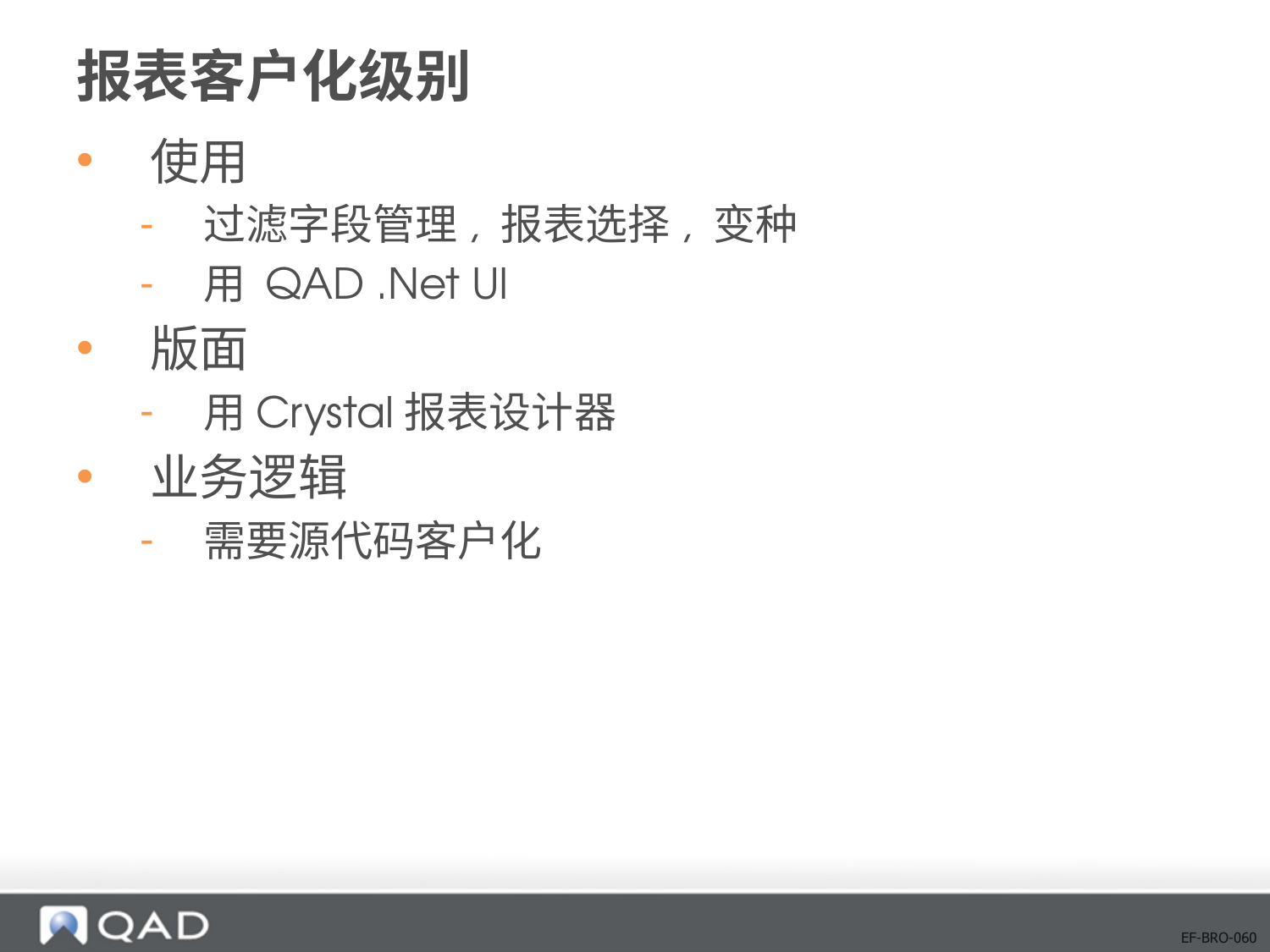

# 报表客户化级别
使用
过滤字段管理, 报表选择, 变种
用 QAD .Net UI
版面
用Crystal报表设计器
业务逻辑
需要源代码客户化

EF-BRO-060